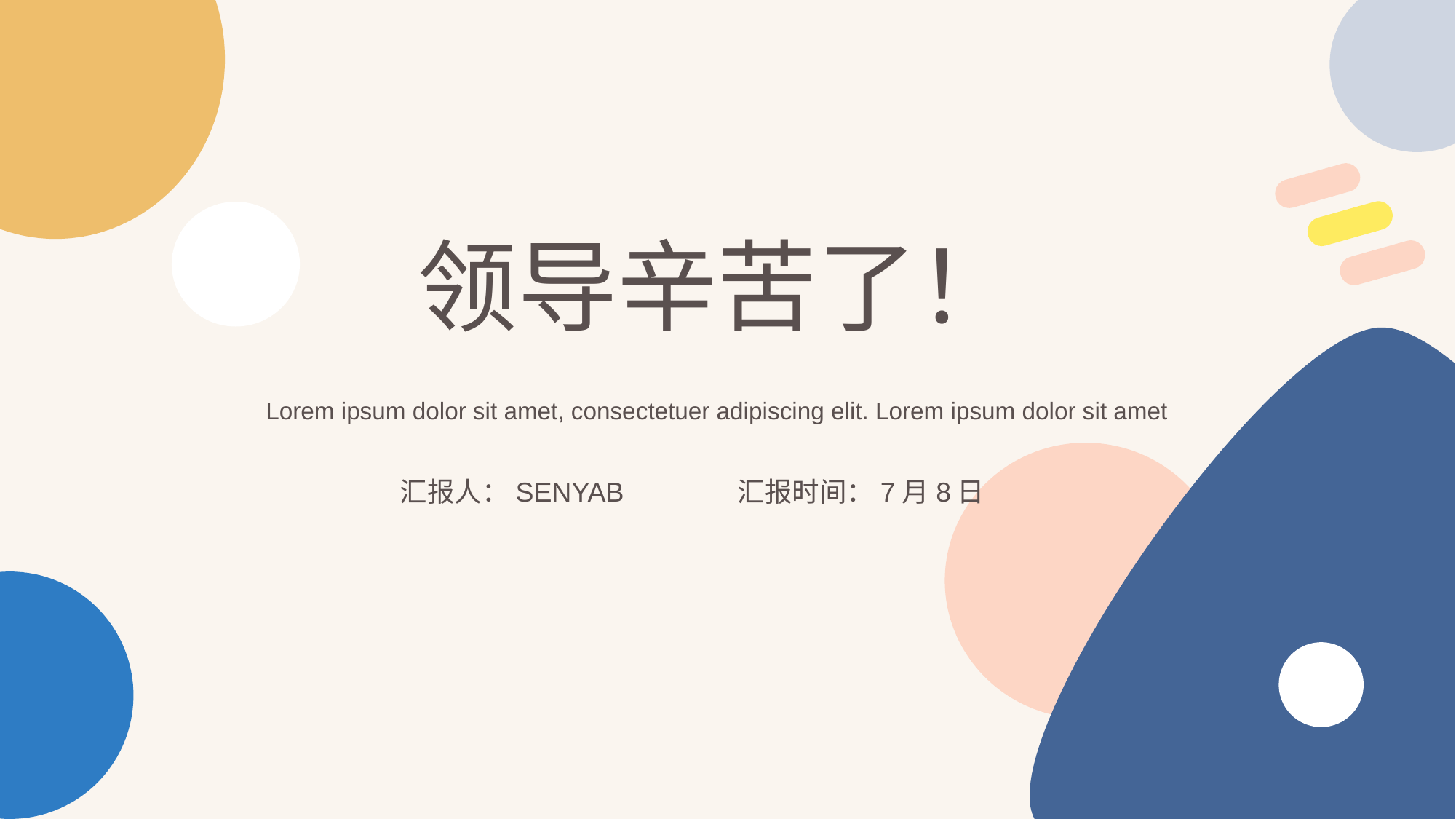

领导辛苦了！

Lorem ipsum dolor sit amet, consectetuer adipiscing elit. Lorem ipsum dolor sit amet

汇报人：SENYAB
汇报时间：7月8日